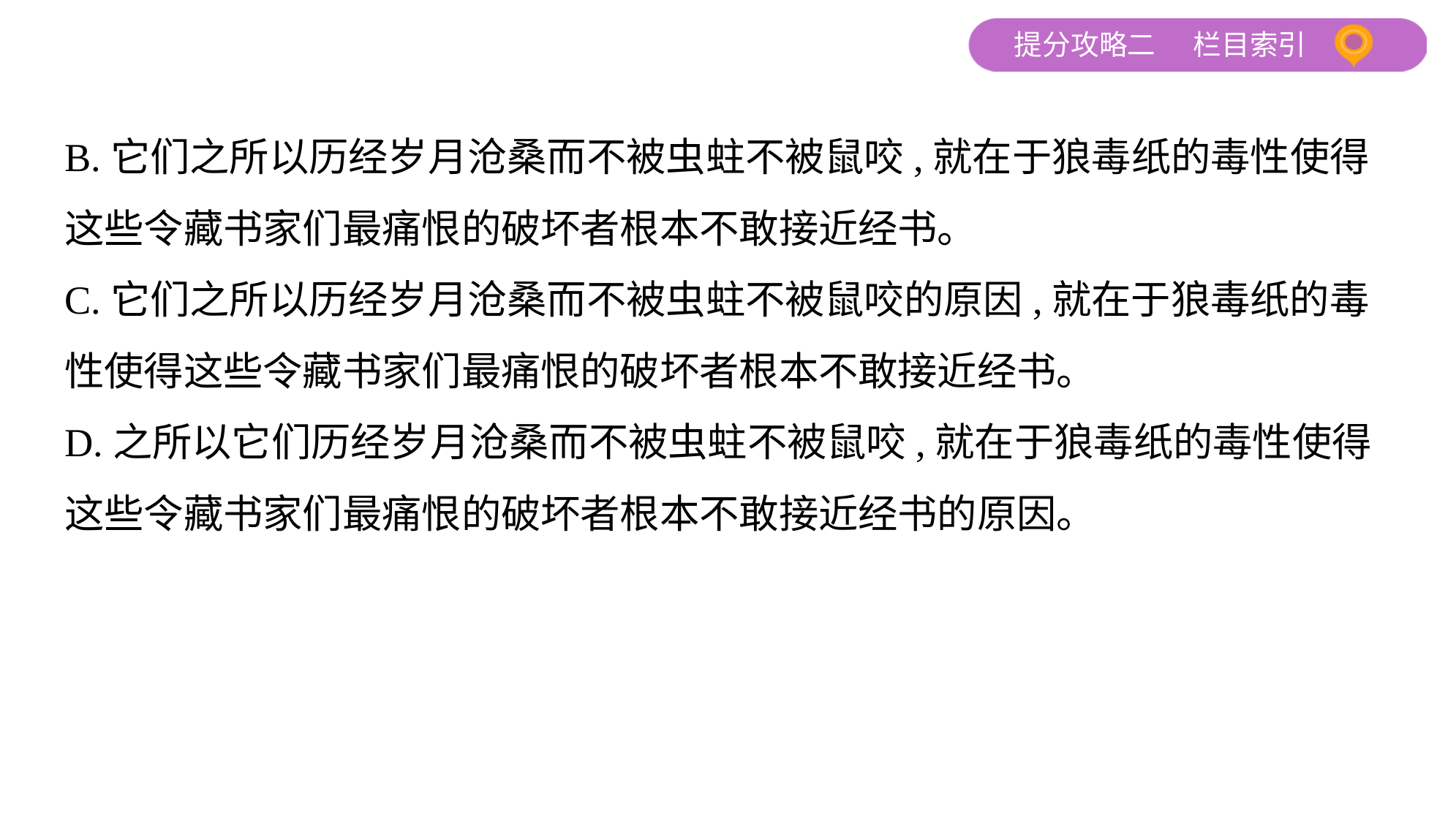

B.它们之所以历经岁月沧桑而不被虫蛀不被鼠咬,就在于狼毒纸的毒性使得
这些令藏书家们最痛恨的破坏者根本不敢接近经书。
C.它们之所以历经岁月沧桑而不被虫蛀不被鼠咬的原因,就在于狼毒纸的毒
性使得这些令藏书家们最痛恨的破坏者根本不敢接近经书。
D.之所以它们历经岁月沧桑而不被虫蛀不被鼠咬,就在于狼毒纸的毒性使得
这些令藏书家们最痛恨的破坏者根本不敢接近经书的原因。